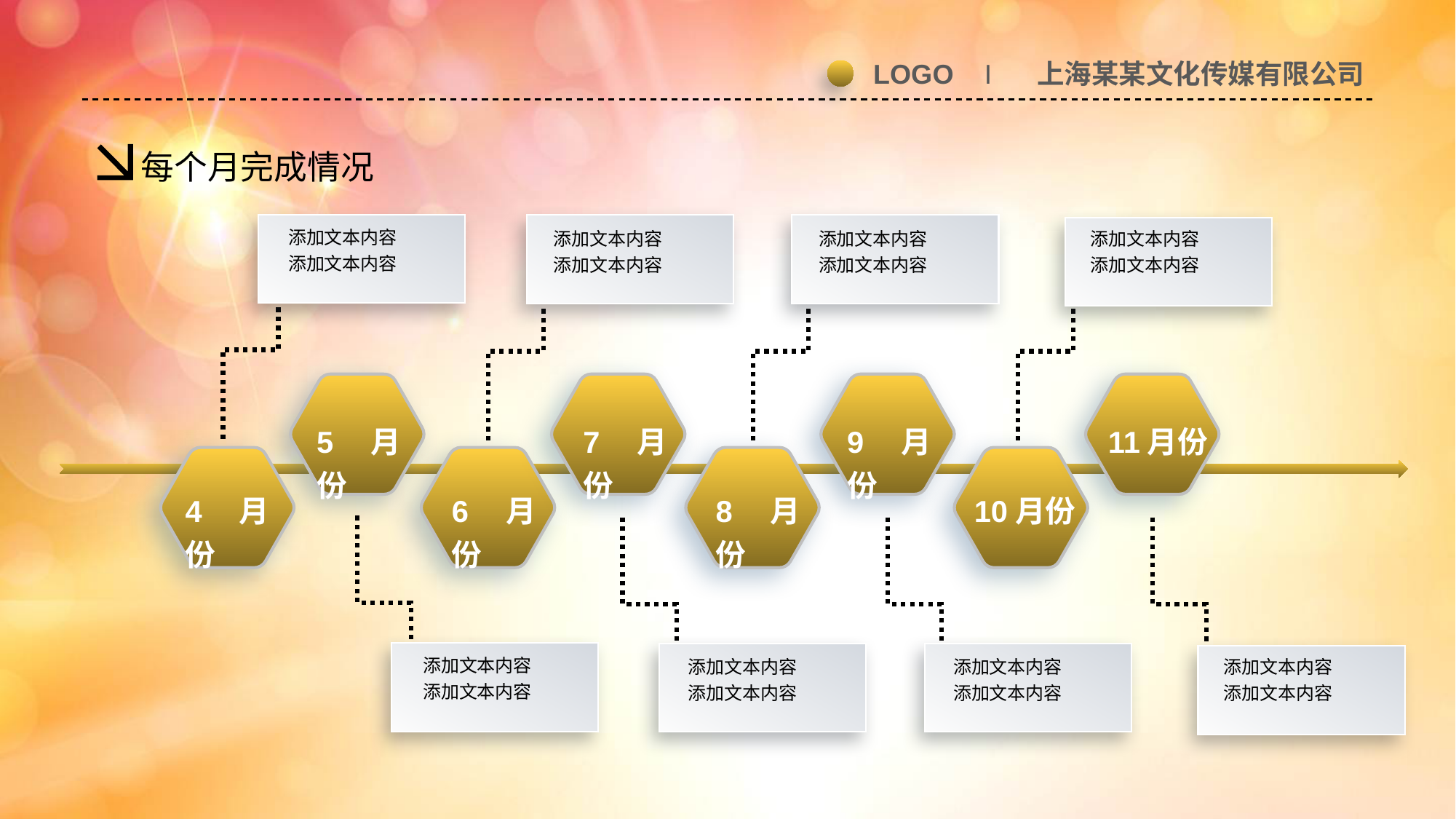

LOGO    I     上海某某文化传媒有限公司

每个月完成情况

添加文本内容
添加文本内容

添加文本内容
添加文本内容
添加文本内容
添加文本内容
添加文本内容
添加文本内容

5月份
7月份
9月份
11月份

4月份
6月份
8月份
10月份

添加文本内容
添加文本内容
添加文本内容
添加文本内容
添加文本内容
添加文本内容
添加文本内容
添加文本内容